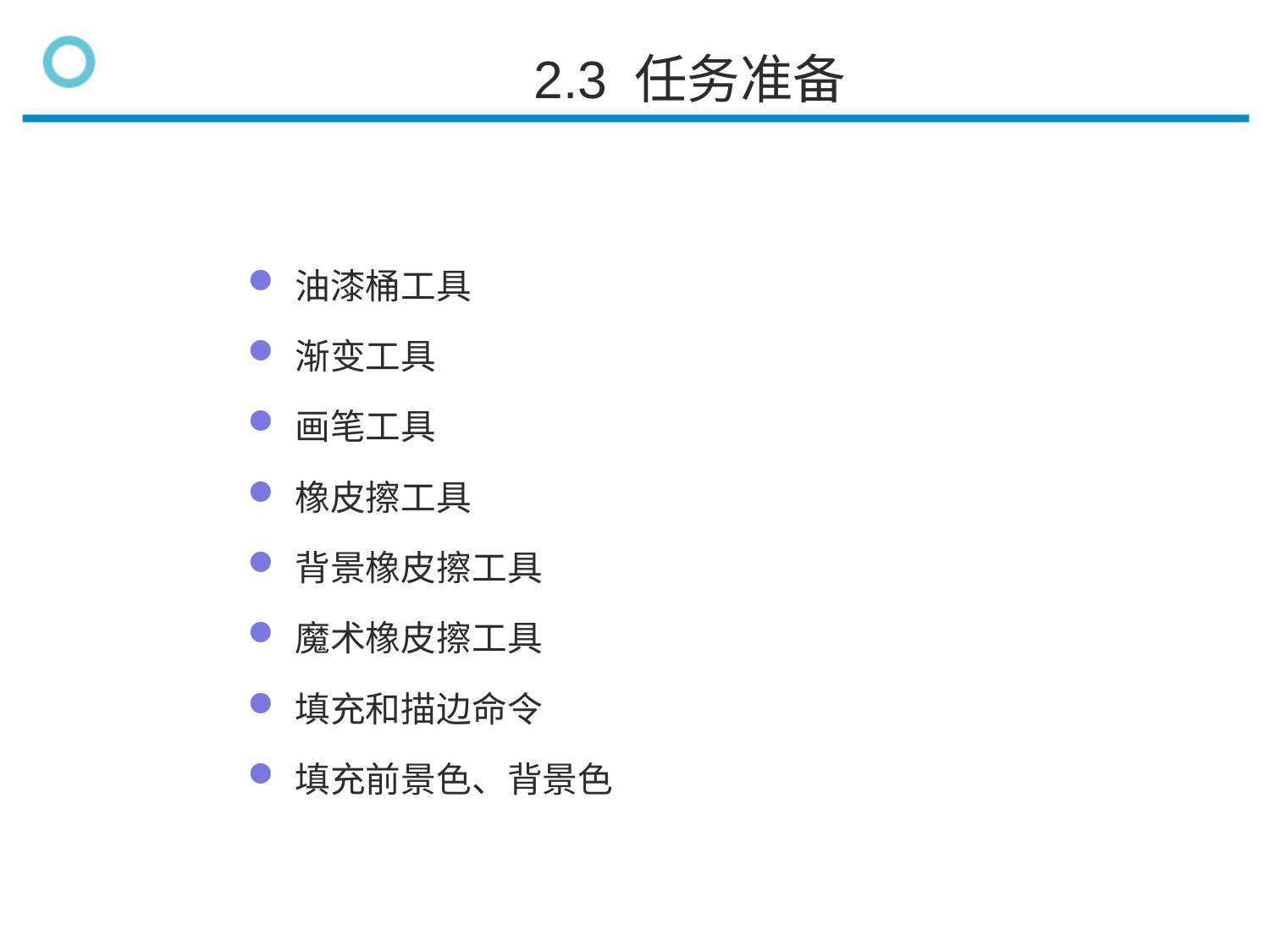

2.3 任务准备
油漆桶工具
渐变工具
画笔工具
橡皮擦工具
背景橡皮擦工具
魔术橡皮擦工具
填充和描边命令
填充前景色、背景色